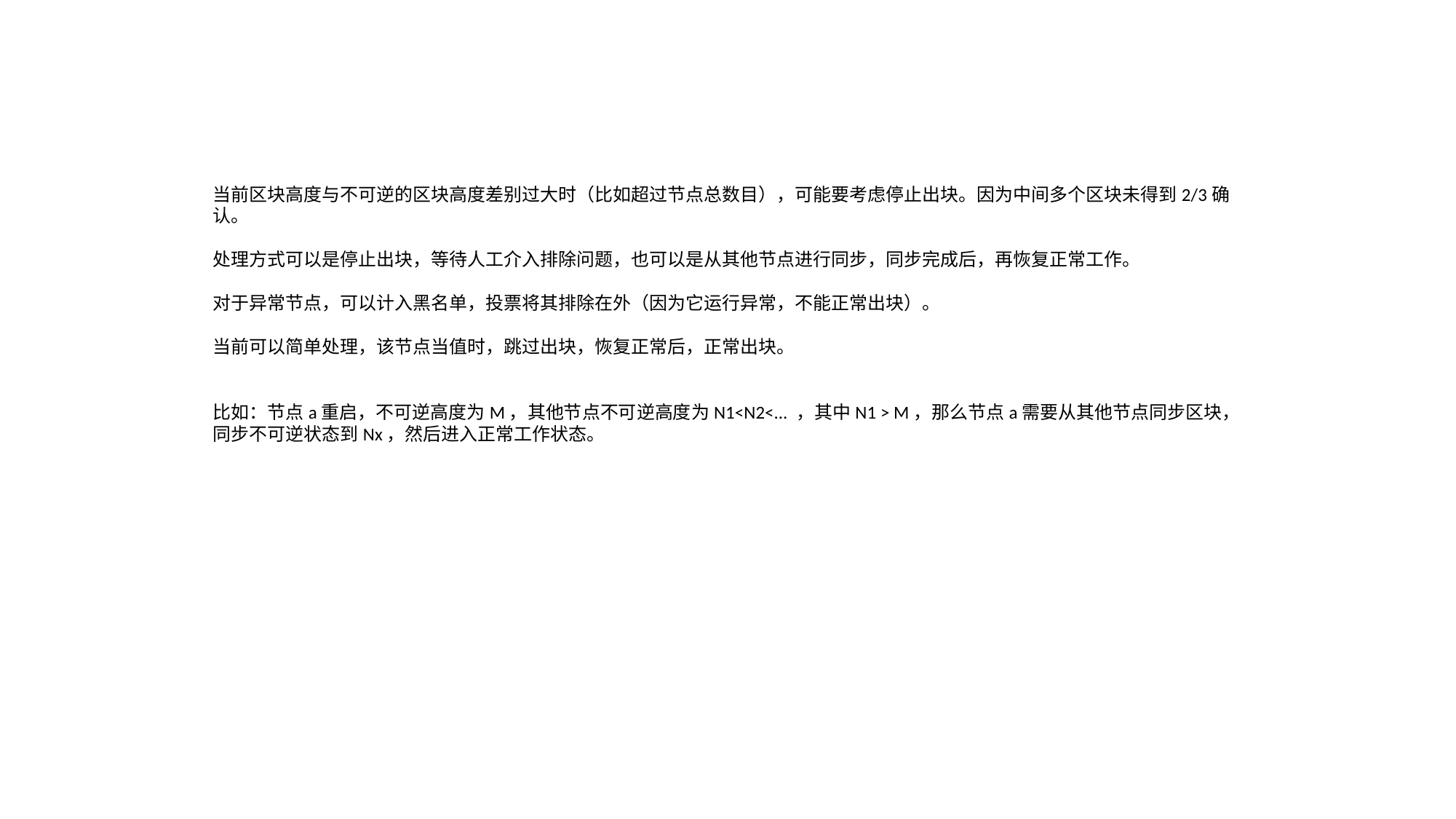

当前区块高度与不可逆的区块高度差别过大时（比如超过节点总数目），可能要考虑停止出块。因为中间多个区块未得到2/3确认。

处理方式可以是停止出块，等待人工介入排除问题，也可以是从其他节点进行同步，同步完成后，再恢复正常工作。

对于异常节点，可以计入黑名单，投票将其排除在外（因为它运行异常，不能正常出块）。

当前可以简单处理，该节点当值时，跳过出块，恢复正常后，正常出块。

比如：节点a重启，不可逆高度为M，其他节点不可逆高度为N1<N2<... ，其中N1 > M，那么节点a需要从其他节点同步区块，同步不可逆状态到Nx，然后进入正常工作状态。